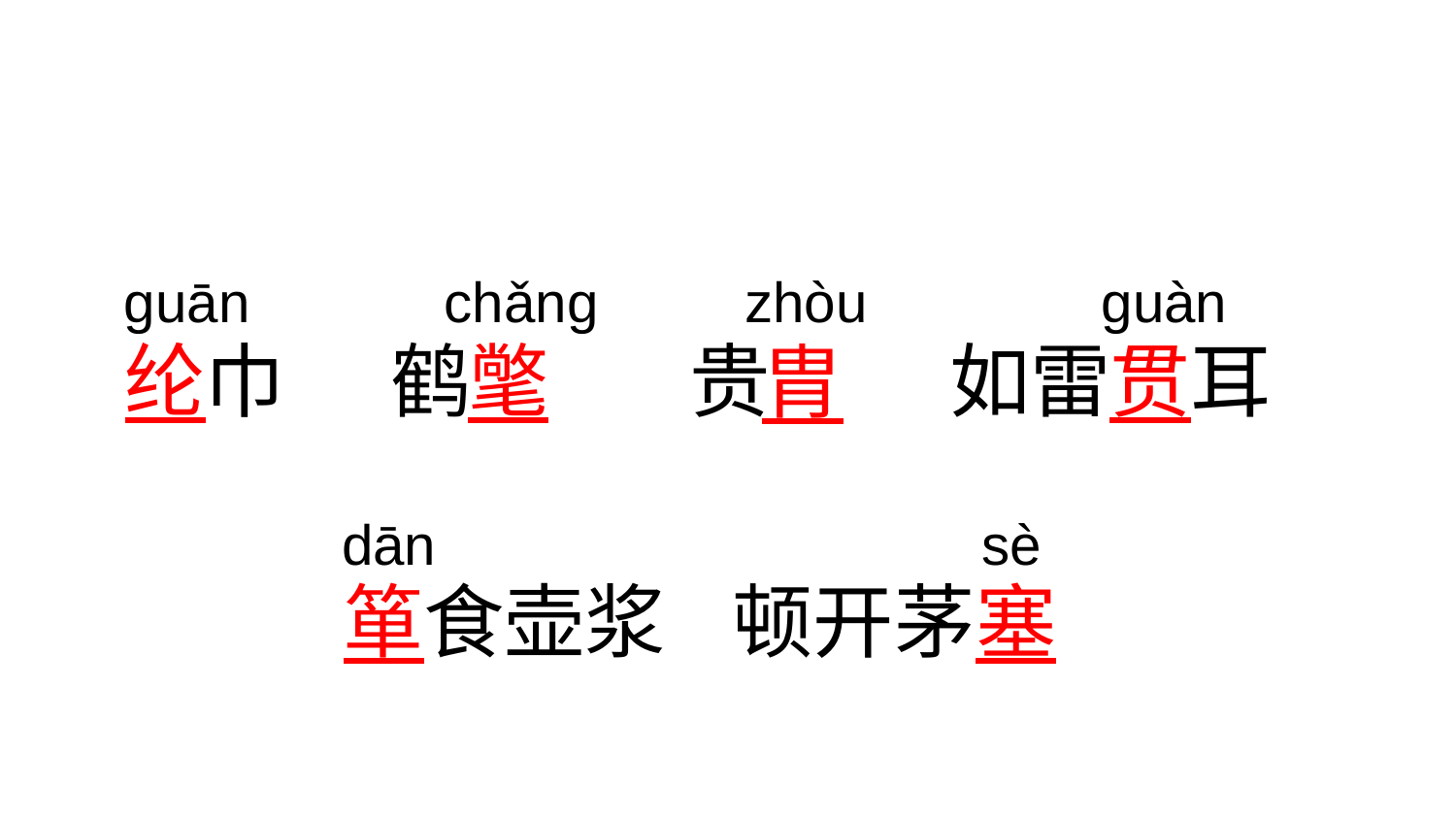

ɡuān
chǎnɡ
zhòu
ɡuàn
纶
巾
鹤
氅
贵
如雷
贯
耳
胄
dān
sè
箪
食壶浆
顿开茅
塞